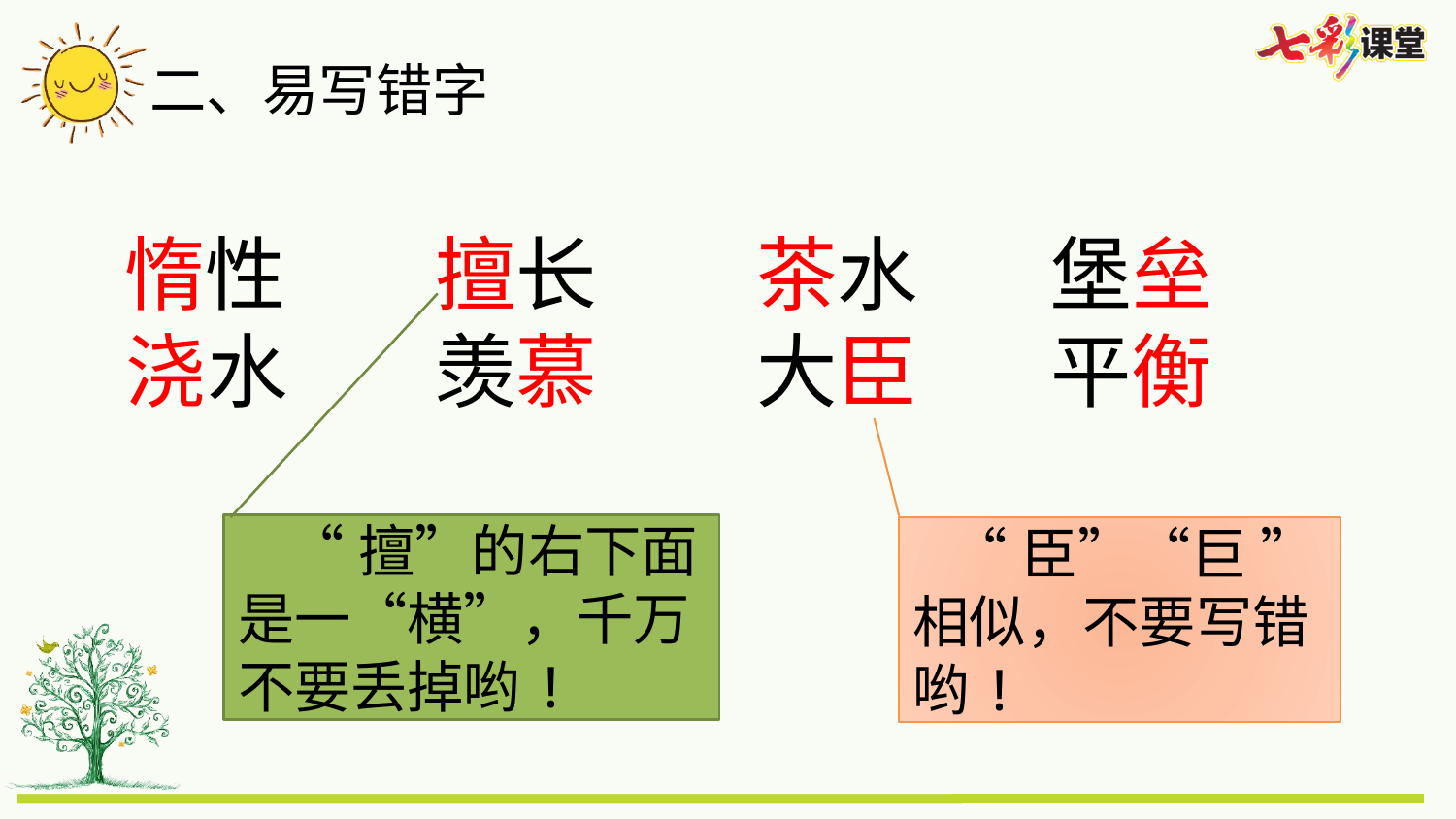

二、易写错字
惰性
擅长
茶水
堡垒
浇水
羡慕
大臣
平衡
    “擅”的右下面是一“横”，千万不要丢掉哟!
   “臣”“巨 ”相似，不要写错哟!